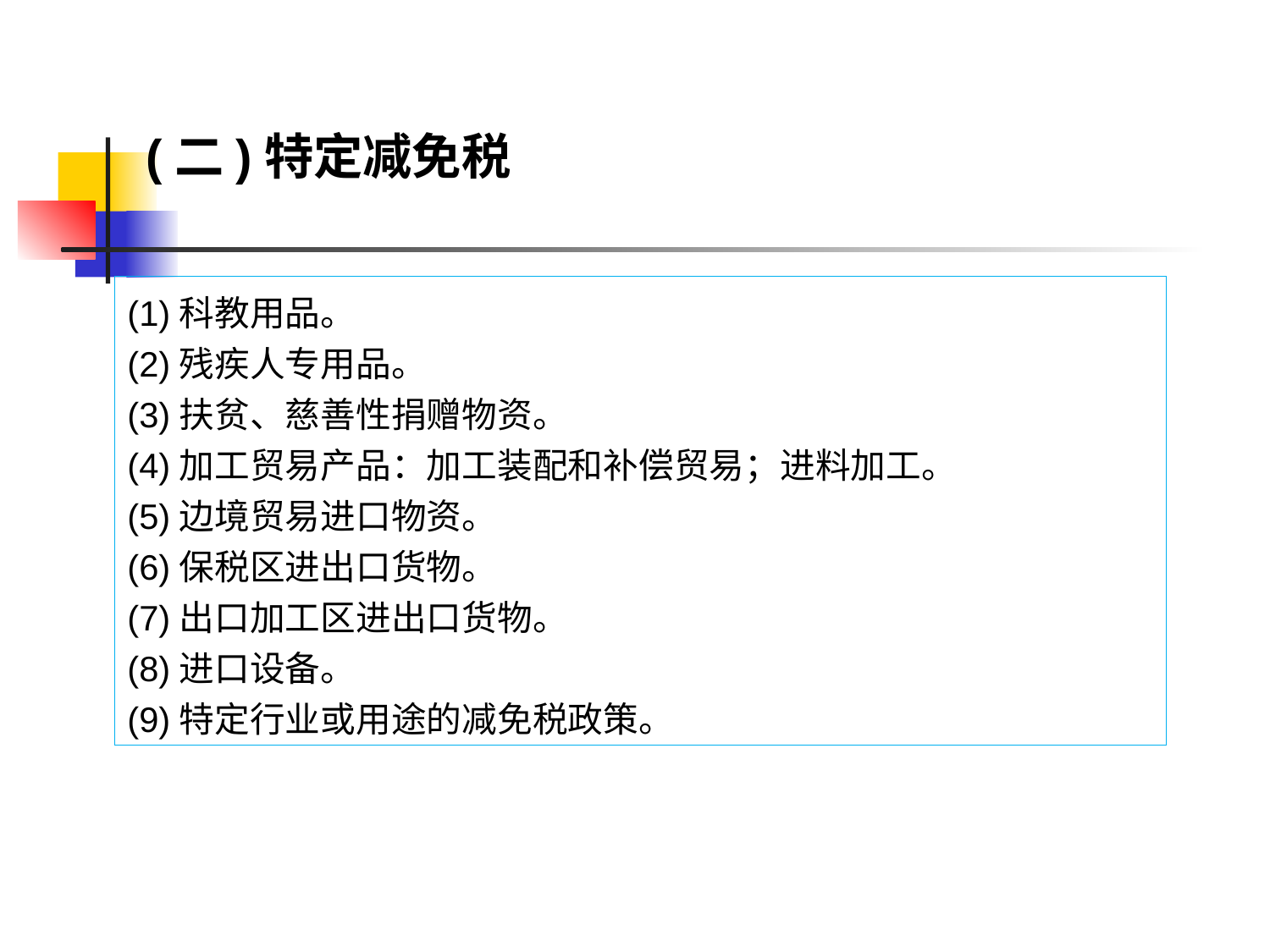

(二)特定减免税

(1)科教用品。
(2)残疾人专用品。
(3)扶贫、慈善性捐赠物资。
(4)加工贸易产品：加工装配和补偿贸易；进料加工。
(5)边境贸易进口物资。
(6)保税区进出口货物。
(7)出口加工区进出口货物。
(8)进口设备。
(9)特定行业或用途的减免税政策。